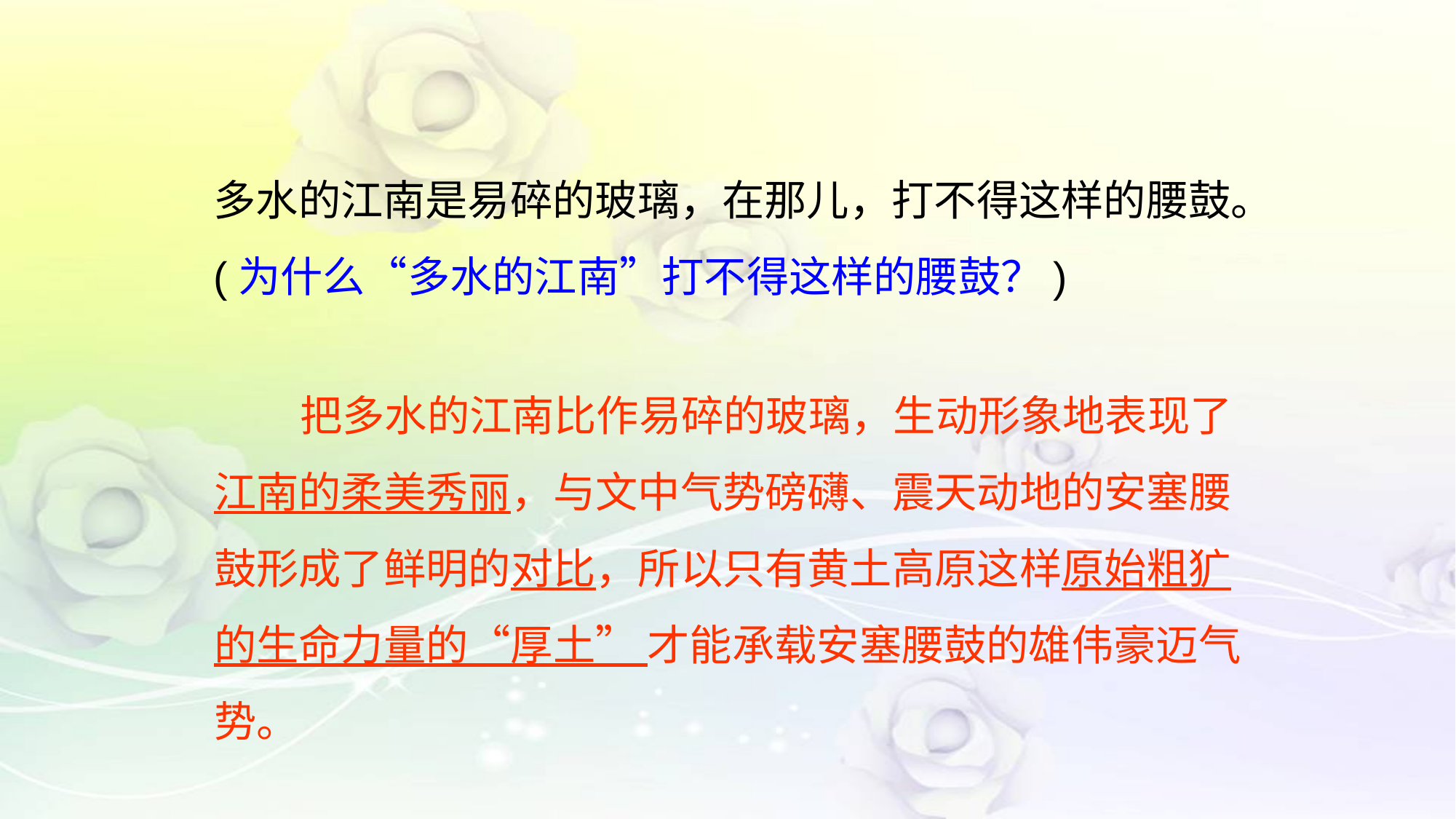

多水的江南是易碎的玻璃，在那儿，打不得这样的腰鼓。(为什么“多水的江南”打不得这样的腰鼓？)
        把多水的江南比作易碎的玻璃，生动形象地表现了江南的柔美秀丽，与文中气势磅礴、震天动地的安塞腰鼓形成了鲜明的对比，所以只有黄土高原这样原始粗犷的生命力量的“厚土” 才能承载安塞腰鼓的雄伟豪迈气势。